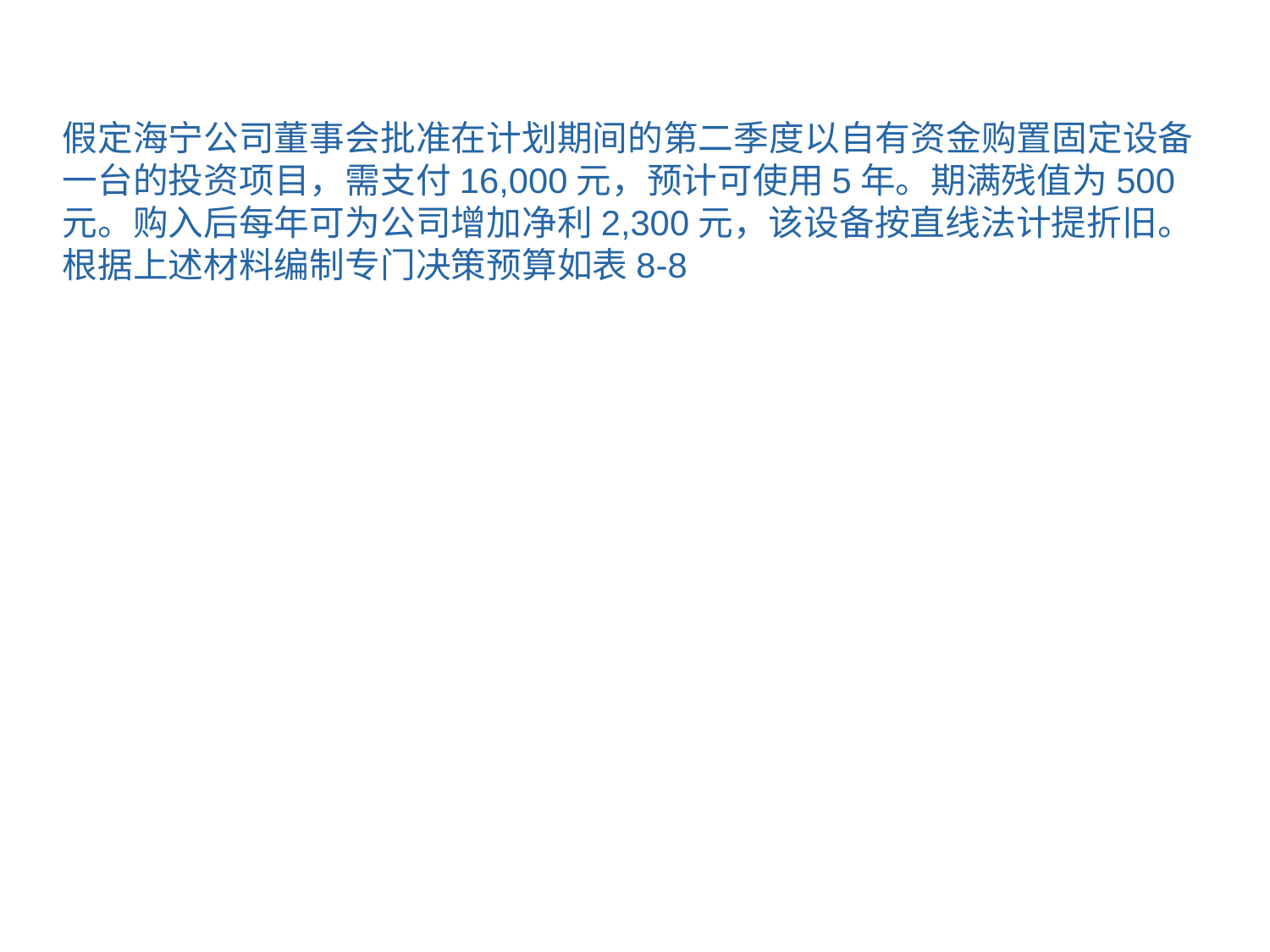

假定海宁公司董事会批准在计划期间的第二季度以自有资金购置固定设备一台的投资项目，需支付16,000元，预计可使用5年。期满残值为500元。购入后每年可为公司增加净利2,300元，该设备按直线法计提折旧。根据上述材料编制专门决策预算如表8-8